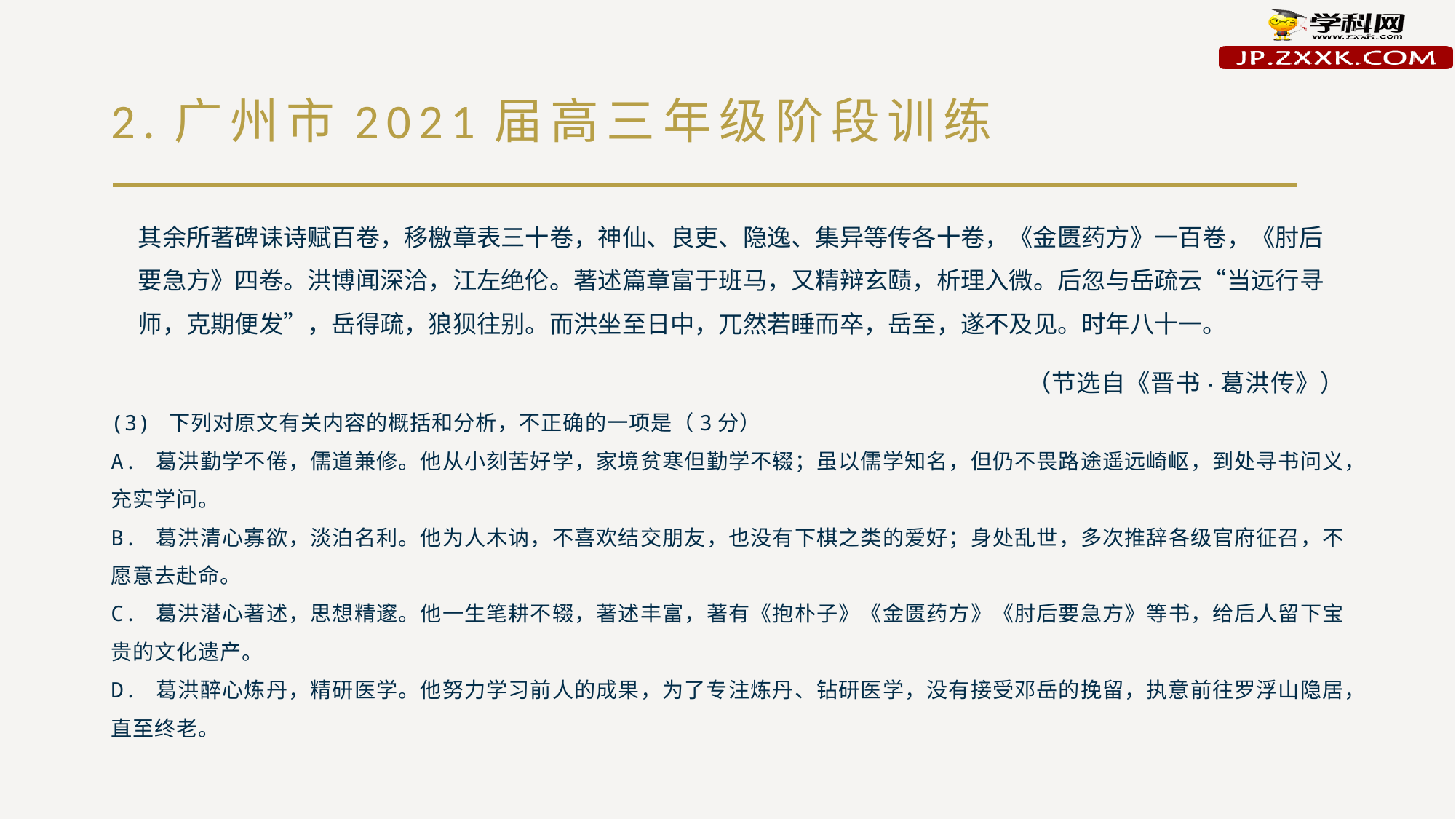

# 2.广州市2021届高三年级阶段训练
其余所著碑诔诗赋百卷，移檄章表三十卷，神仙、良吏、隐逸、集异等传各十卷，《金匮药方》一百卷，《肘后要急方》四卷。洪博闻深洽，江左绝伦。著述篇章富于班马，又精辩玄赜，析理入微。后忽与岳疏云“当远行寻师，克期便发”，岳得疏，狼狈往别。而洪坐至日中，兀然若睡而卒，岳至，遂不及见。时年八十一。
（节选自《晋书·葛洪传》）
(3) 下列对原文有关内容的概括和分析，不正确的一项是（3分）
A. 葛洪勤学不倦，儒道兼修。他从小刻苦好学，家境贫寒但勤学不辍；虽以儒学知名，但仍不畏路途遥远崎岖，到处寻书问义，充实学问。
B. 葛洪清心寡欲，淡泊名利。他为人木讷，不喜欢结交朋友，也没有下棋之类的爱好；身处乱世，多次推辞各级官府征召，不愿意去赴命。
C. 葛洪潜心著述，思想精邃。他一生笔耕不辍，著述丰富，著有《抱朴子》《金匮药方》《肘后要急方》等书，给后人留下宝贵的文化遗产。
D. 葛洪醉心炼丹，精研医学。他努力学习前人的成果，为了专注炼丹、钻研医学，没有接受邓岳的挽留，执意前往罗浮山隐居，直至终老。